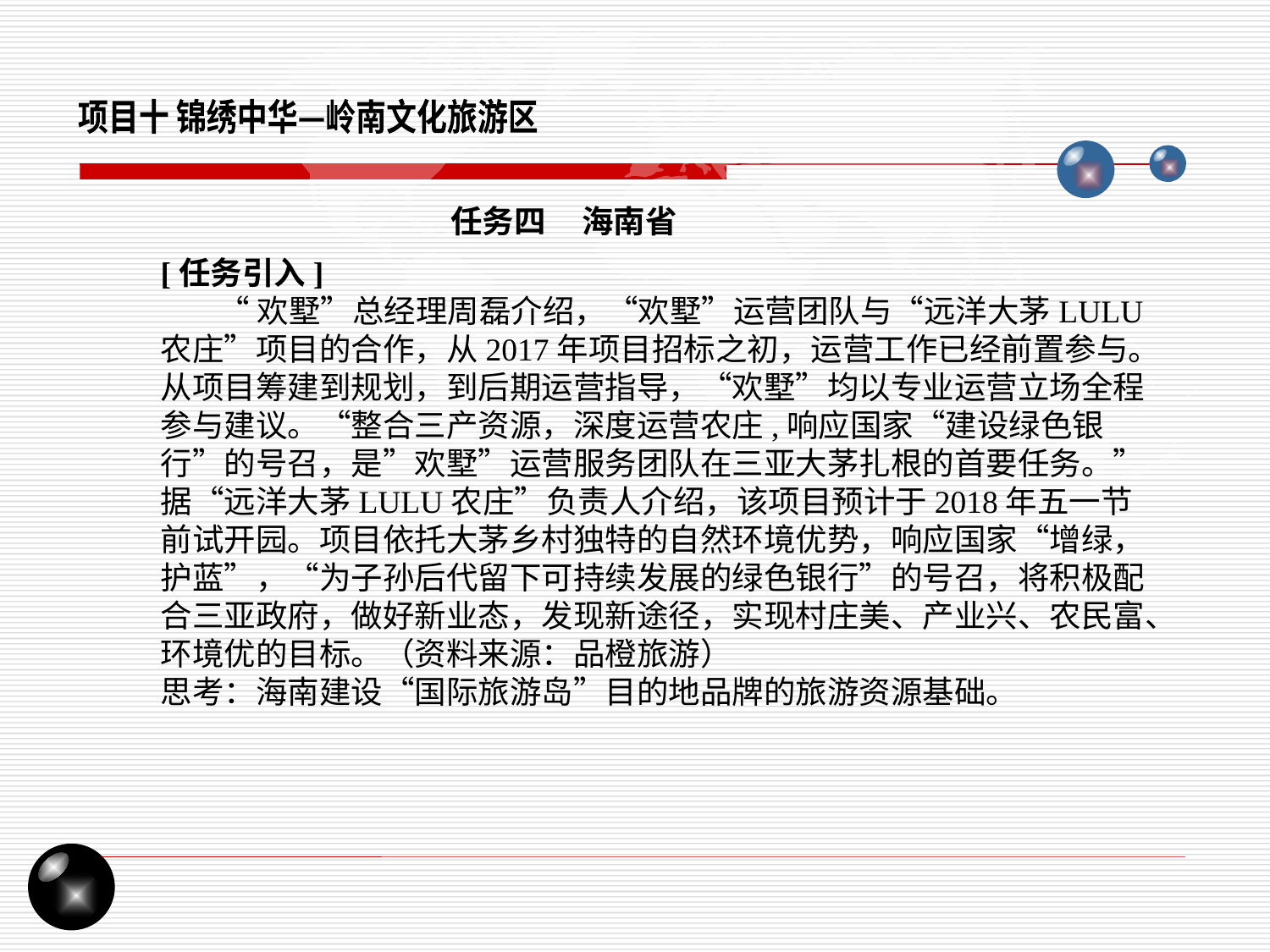

项目十 锦绣中华—岭南文化旅游区
任务四     海南省
[任务引入]
        “欢墅”总经理周磊介绍，“欢墅”运营团队与“远洋大茅LULU农庄”项目的合作，从2017年项目招标之初，运营工作已经前置参与。从项目筹建到规划，到后期运营指导，“欢墅”均以专业运营立场全程参与建议。“整合三产资源，深度运营农庄,响应国家“建设绿色银行”的号召，是”欢墅”运营服务团队在三亚大茅扎根的首要任务。”
据“远洋大茅LULU农庄”负责人介绍，该项目预计于2018年五一节前试开园。项目依托大茅乡村独特的自然环境优势，响应国家“增绿，护蓝”，“为子孙后代留下可持续发展的绿色银行”的号召，将积极配合三亚政府，做好新业态，发现新途径，实现村庄美、产业兴、农民富、环境优的目标。（资料来源：品橙旅游）
思考：海南建设“国际旅游岛”目的地品牌的旅游资源基础。